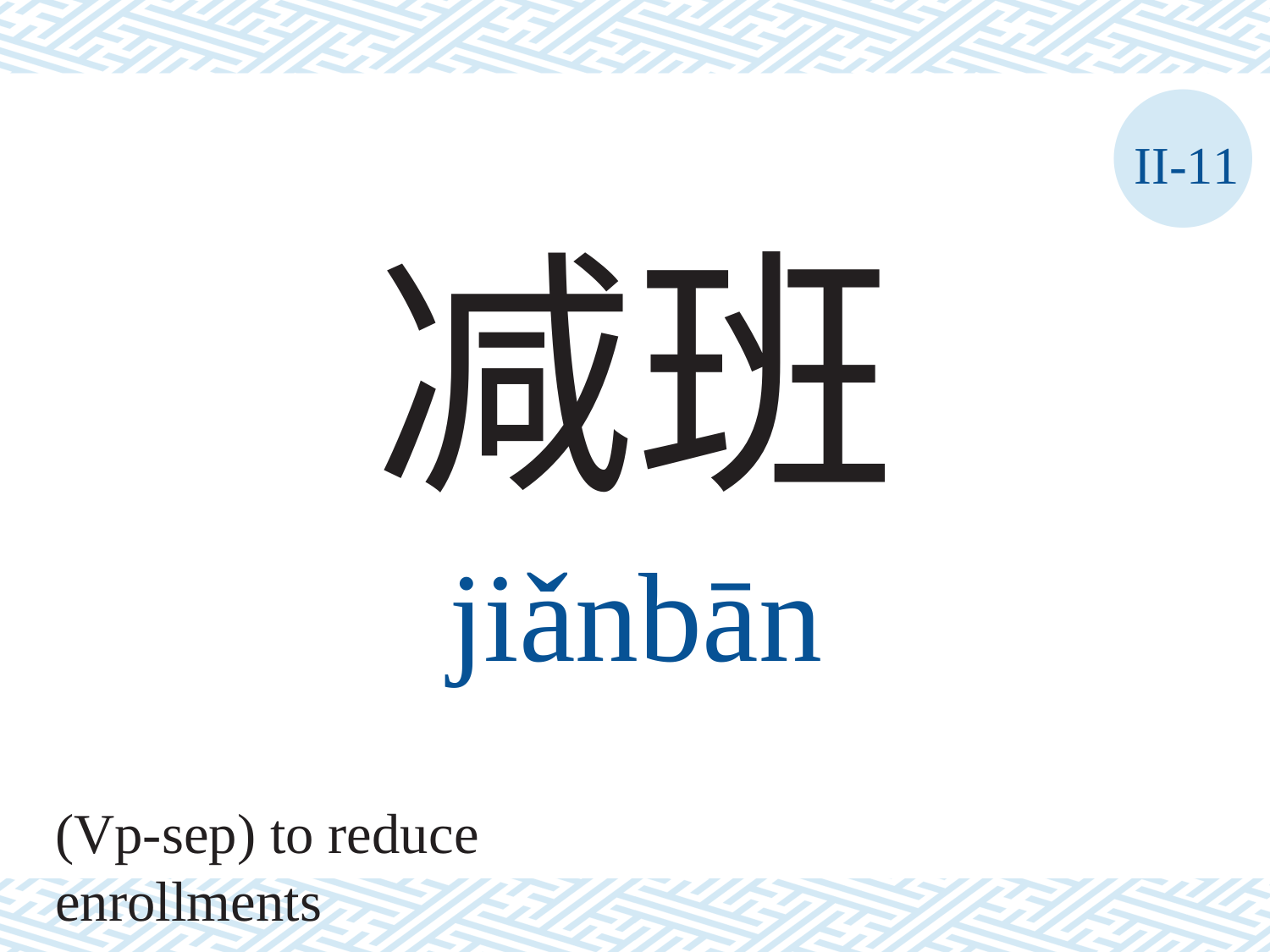

II-11
减班
jiǎnbān
(Vp-sep) to reduce enrollments